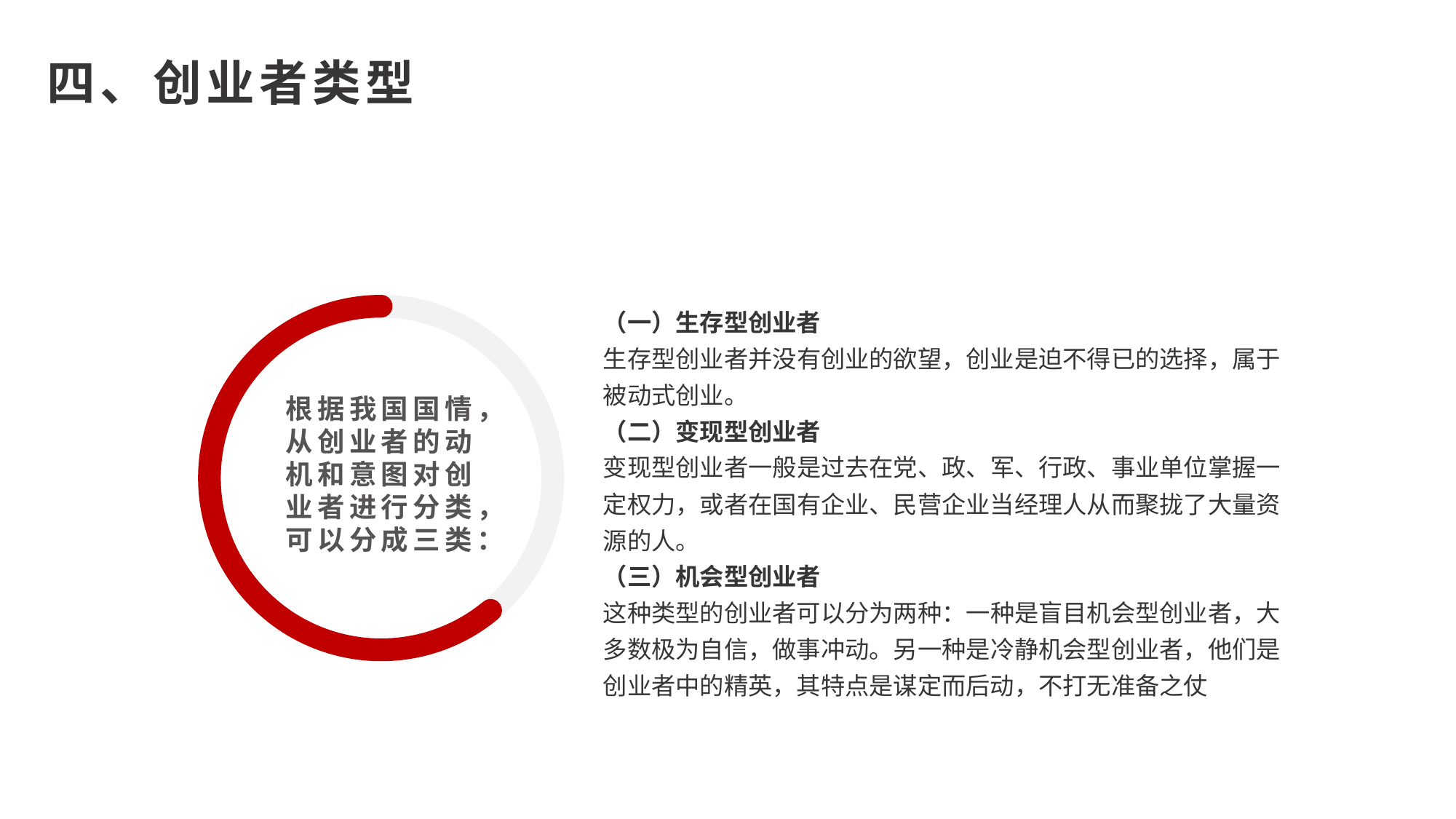

四、创业者类型
（一）生存型创业者
生存型创业者并没有创业的欲望，创业是迫不得已的选择，属于被动式创业。
（二）变现型创业者
变现型创业者一般是过去在党、政、军、行政、事业单位掌握一定权力，或者在国有企业、民营企业当经理人从而聚拢了大量资源的人。
（三）机会型创业者
这种类型的创业者可以分为两种：一种是盲目机会型创业者，大多数极为自信，做事冲动。另一种是冷静机会型创业者，他们是创业者中的精英，其特点是谋定而后动，不打无准备之仗

根据我国国情，从创业者的动机和意图对创业者进行分类，可以分成三类：